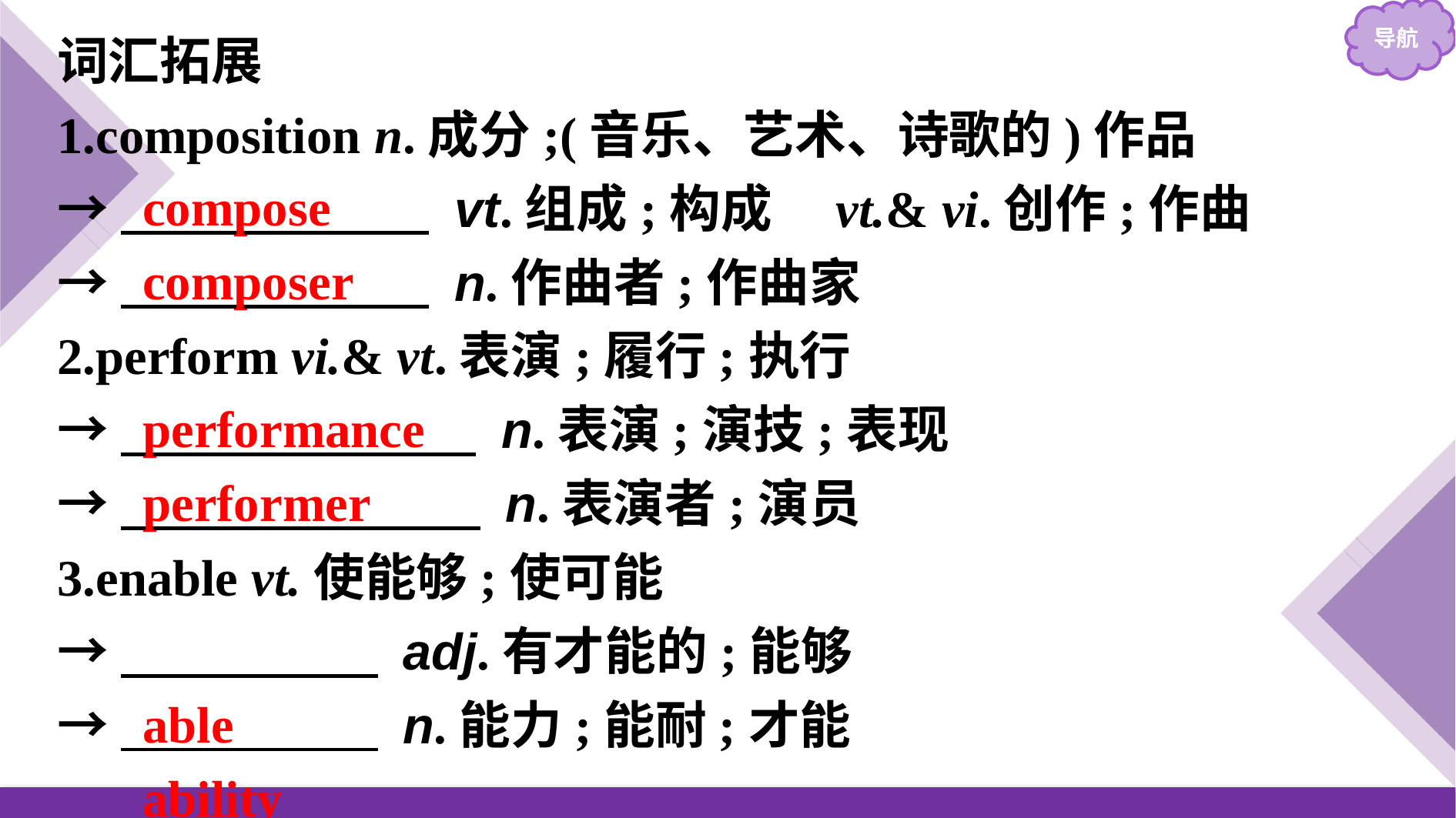

词汇拓展
1.composition n.成分;(音乐、艺术、诗歌的)作品
→　　　　　　 vt.组成;构成　vt.& vi.创作;作曲
→　　　　　　 n.作曲者;作曲家
2.perform vi.& vt.表演;履行;执行
→　　    　　　　 n.表演;演技;表现
→　　　　　　　 n.表演者;演员
3.enable vt.使能够;使可能
→　　　　　 adj.有才能的;能够
→　　　　　 n.能力;能耐;才能
compose
composer

performance
performer

able
ability